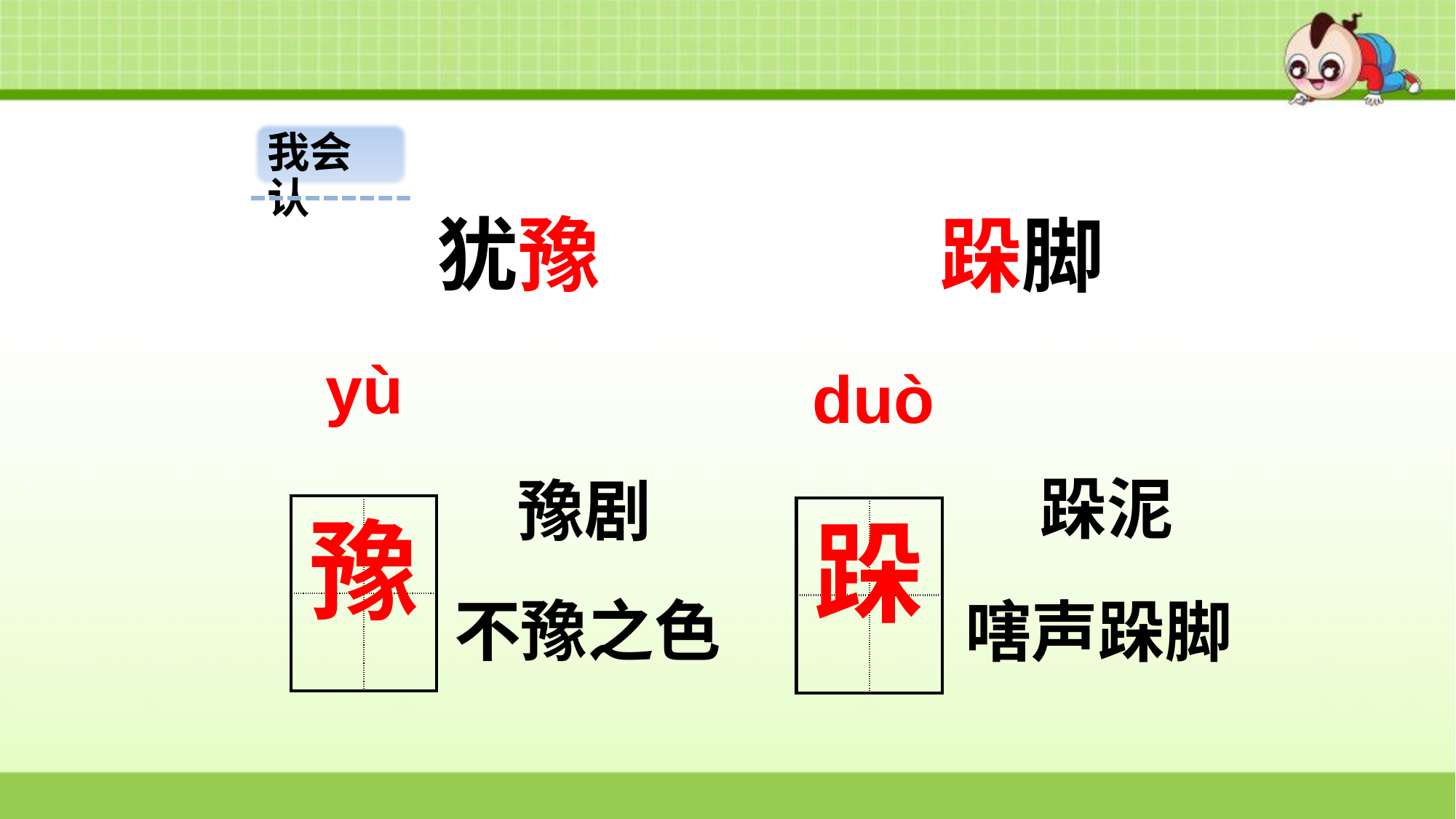

我会认

犹豫
跺脚
yù
duò
跺泥
豫剧
|  |  |
| --- | --- |
|  |  |
豫
|  |  |
| --- | --- |
|  |  |
跺
不豫之色
嗐声跺脚